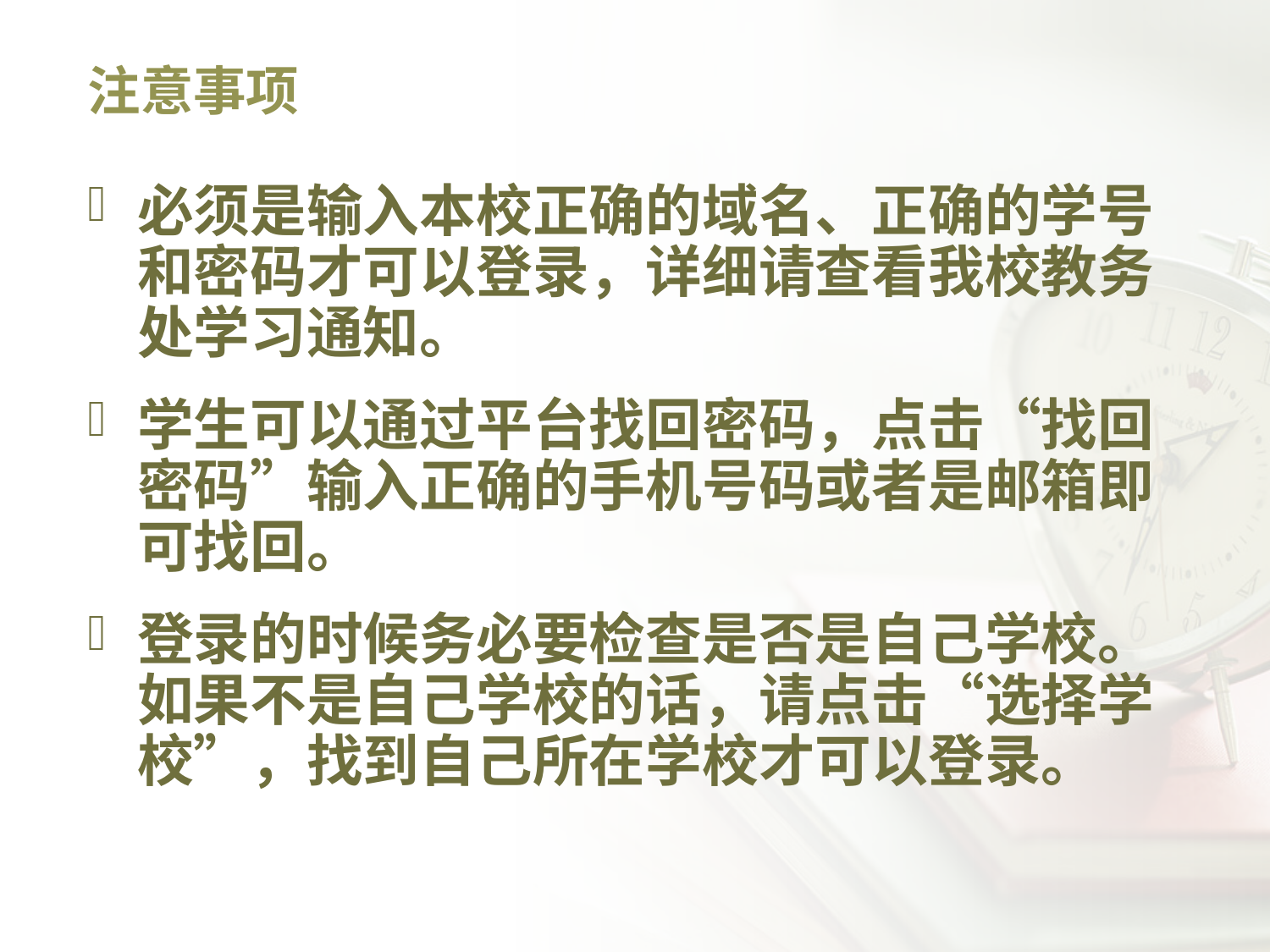

# 注意事项
必须是输入本校正确的域名、正确的学号和密码才可以登录，详细请查看我校教务处学习通知。
学生可以通过平台找回密码，点击“找回密码”输入正确的手机号码或者是邮箱即可找回。
登录的时候务必要检查是否是自己学校。如果不是自己学校的话，请点击“选择学校”，找到自己所在学校才可以登录。